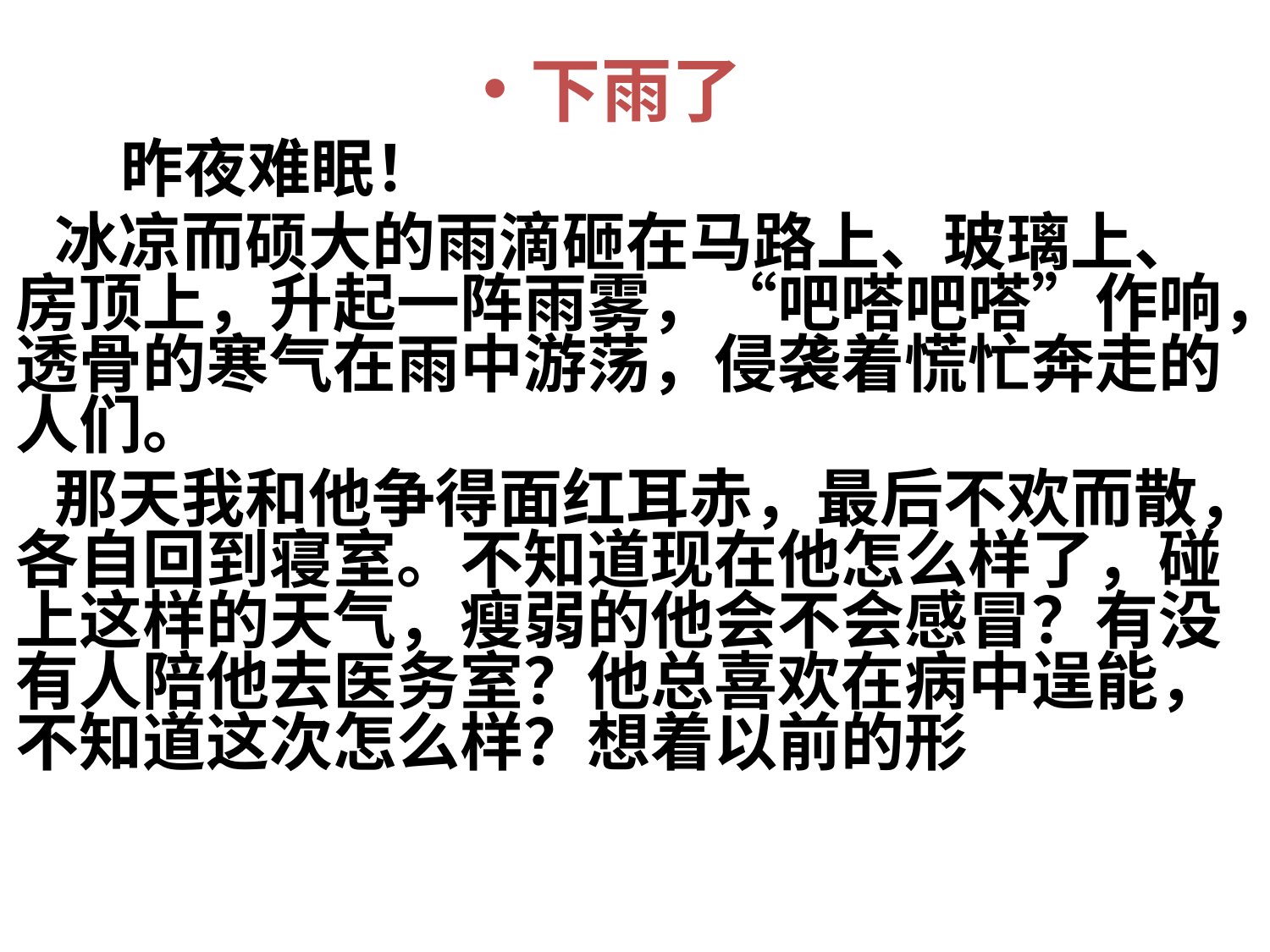

下雨了
           昨夜难眠！
     冰凉而硕大的雨滴砸在马路上、玻璃上、房顶上，升起一阵雨雾，“吧嗒吧嗒”作响，透骨的寒气在雨中游荡，侵袭着慌忙奔走的人们。
     那天我和他争得面红耳赤，最后不欢而散，各自回到寝室。不知道现在他怎么样了，碰上这样的天气，瘦弱的他会不会感冒？有没有人陪他去医务室？他总喜欢在病中逞能，不知道这次怎么样？想着以前的形